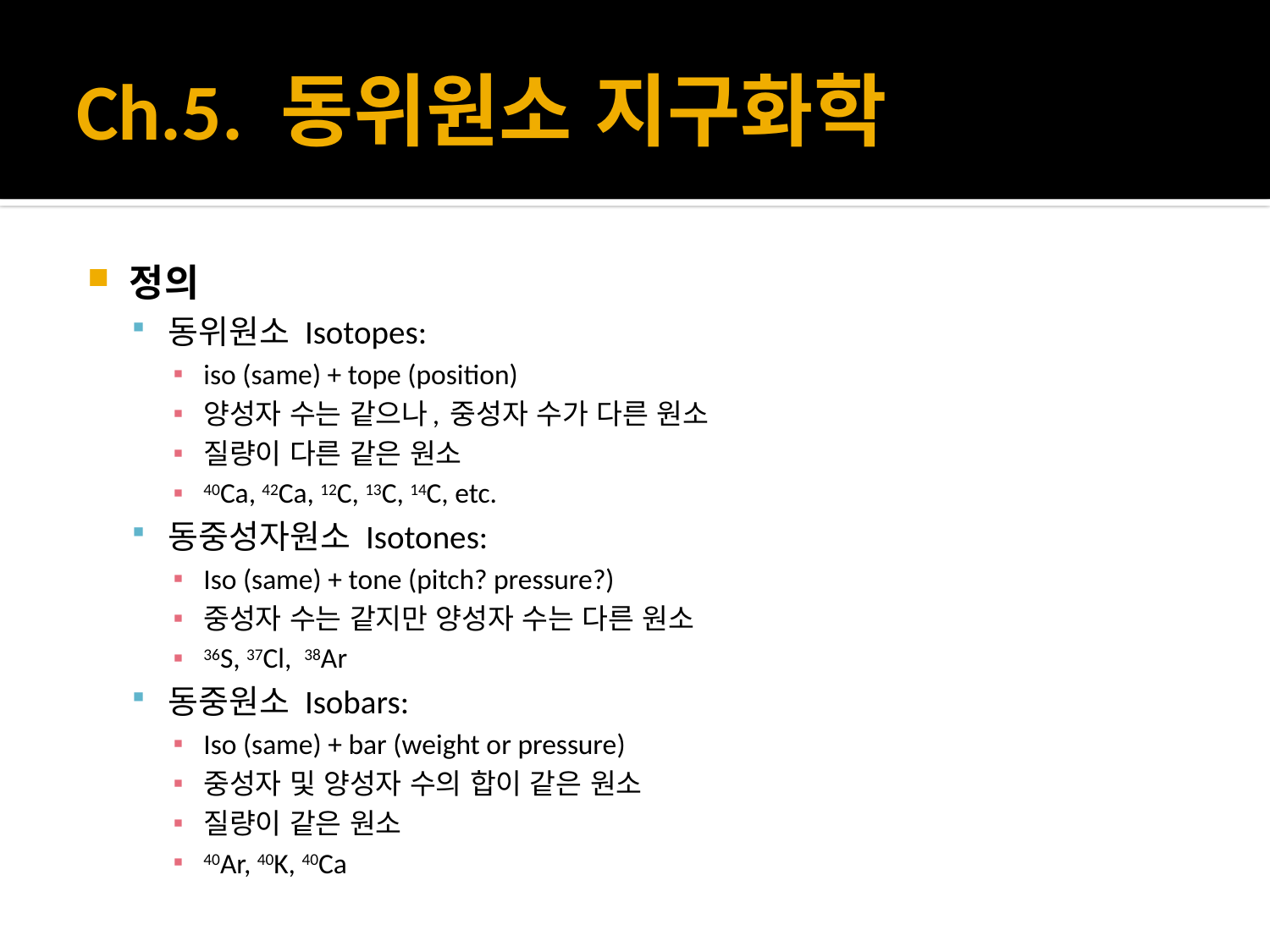

# Ch.5. 동위원소 지구화학
정의
동위원소 Isotopes:
iso (same) + tope (position)
양성자 수는 같으나, 중성자 수가 다른 원소
질량이 다른 같은 원소
40Ca, 42Ca, 12C, 13C, 14C, etc.
동중성자원소 Isotones:
Iso (same) + tone (pitch? pressure?)
중성자 수는 같지만 양성자 수는 다른 원소
36S, 37Cl,  38Ar
동중원소 Isobars:
Iso (same) + bar (weight or pressure)
중성자 및 양성자 수의 합이 같은 원소
질량이 같은 원소
40Ar, 40K, 40Ca